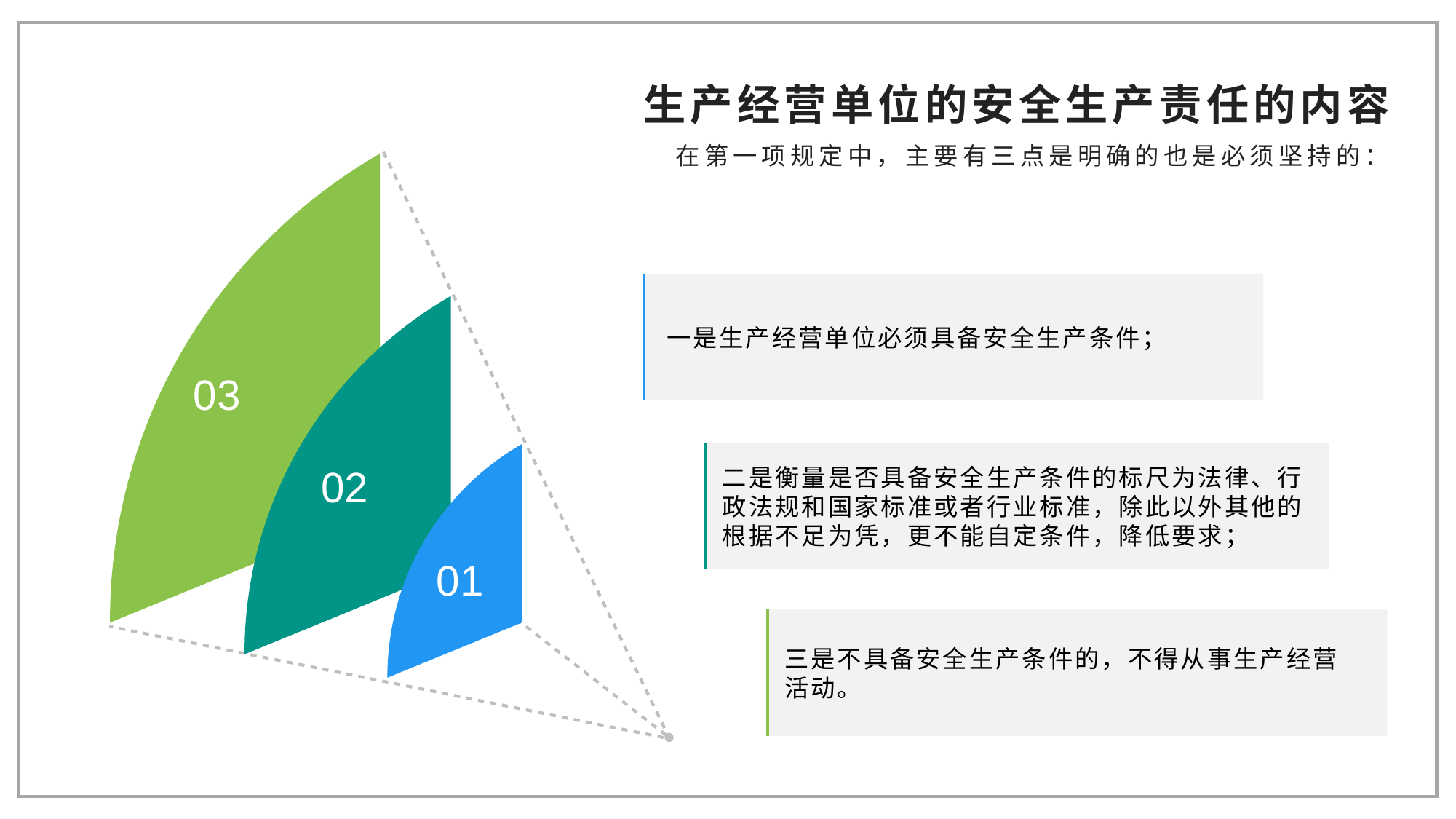

生产经营单位的安全生产责任的内容
在第一项规定中，主要有三点是明确的也是必须坚持的：

一是生产经营单位必须具备安全生产条件；
03

02
二是衡量是否具备安全生产条件的标尺为法律、行政法规和国家标准或者行业标准，除此以外其他的根据不足为凭，更不能自定条件，降低要求；
01

三是不具备安全生产条件的，不得从事生产经营活动。